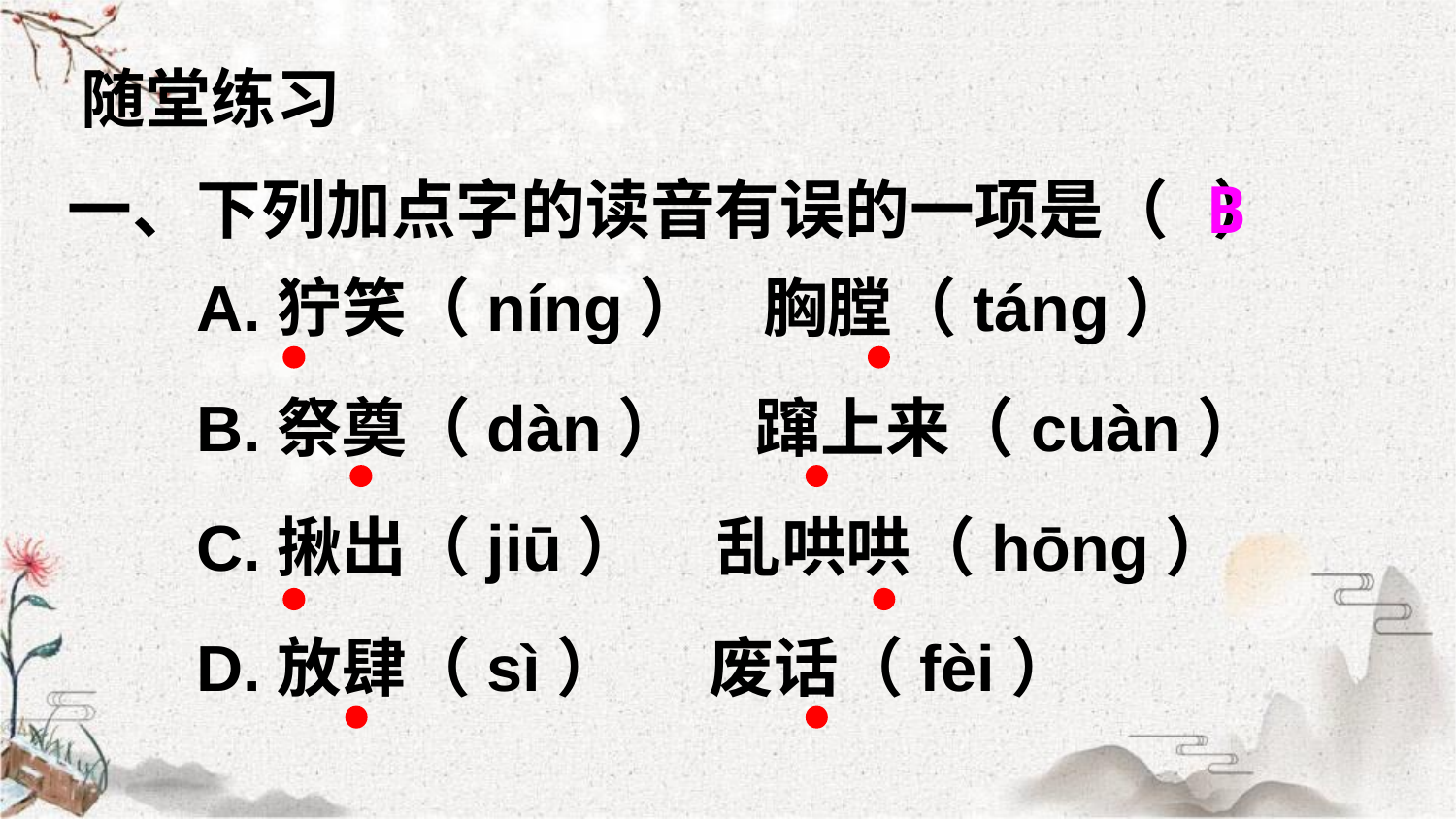

随堂练习
一、下列加点字的读音有误的一项是（   ）
B
A.狞笑（nínɡ）    胸膛（tánɡ）

B.祭奠（dàn）     蹿上来（cuàn）

C.揪出（jiū）     乱哄哄（hōnɡ）

D.放肆（sì）      废话（fèi）